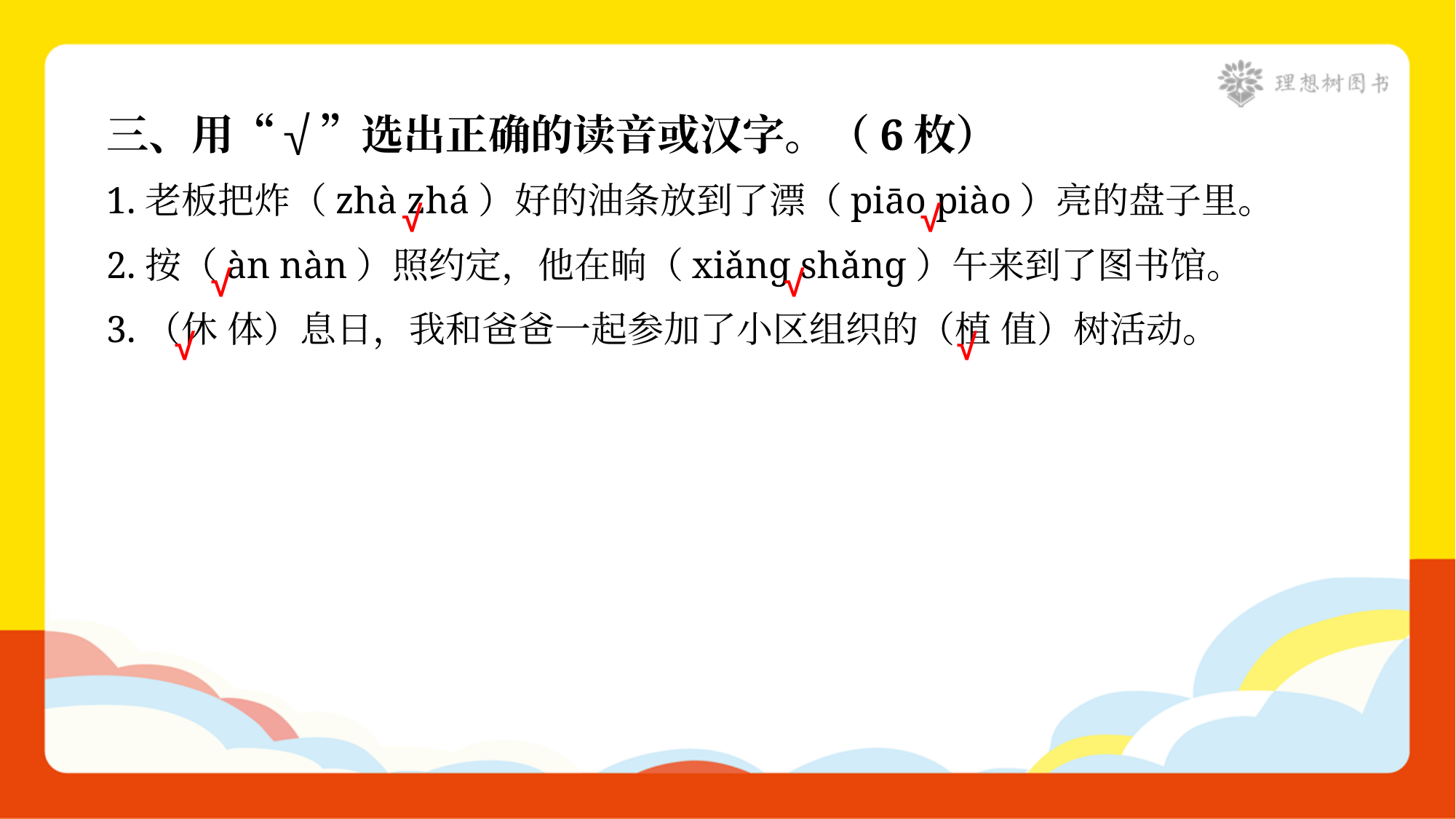

三、用“√”选出正确的读音或汉字。（6枚）
1.老板把炸（zhà zhá）好的油条放到了漂（piāo piào）亮的盘子里。
√
√
2.按（àn nàn）照约定，他在晌（xiǎnɡ shǎnɡ）午来到了图书馆。
√
√
3.（休 体）息日，我和爸爸一起参加了小区组织的（植 值）树活动。
√
√